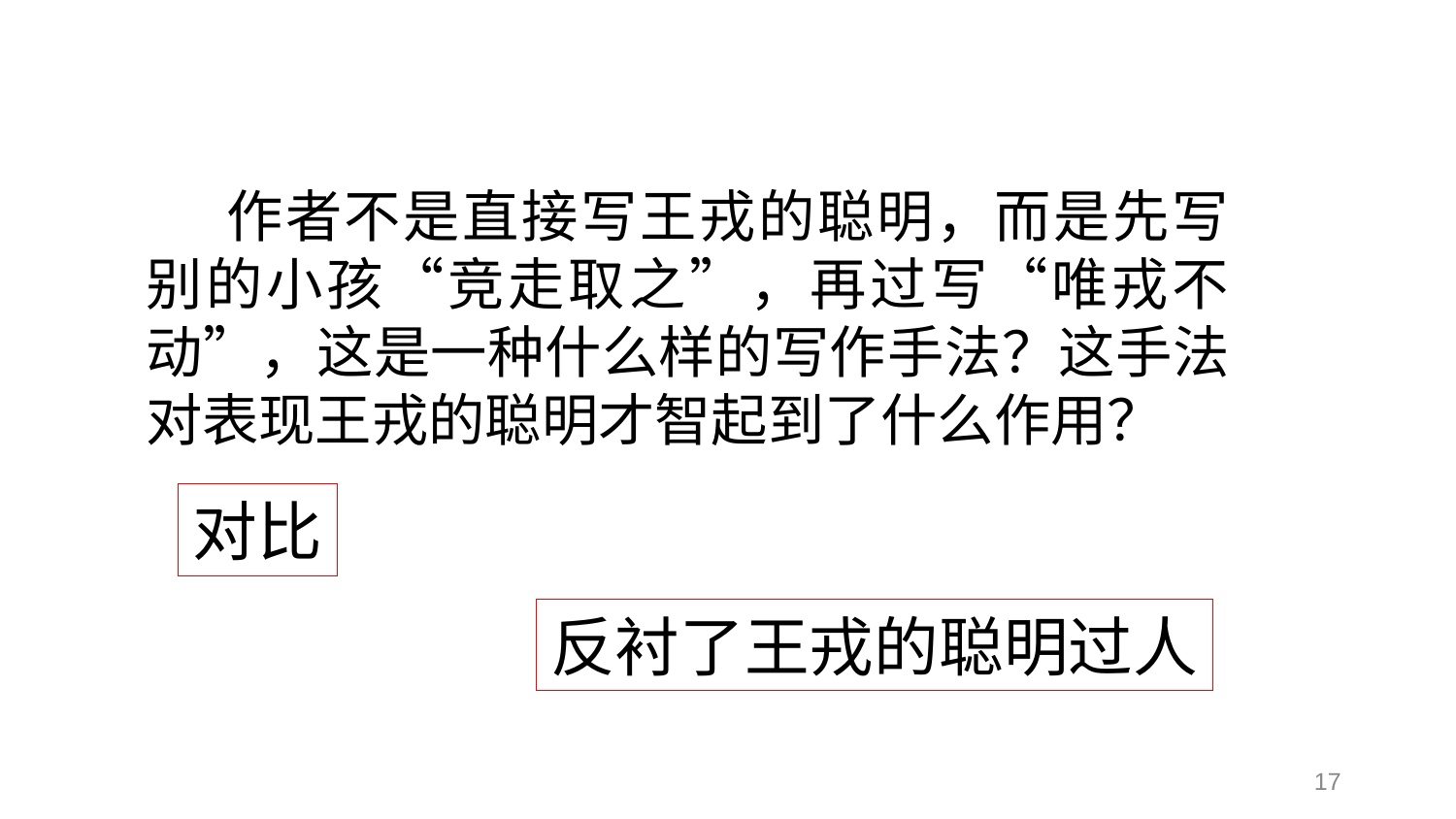

作者不是直接写王戎的聪明，而是先写别的小孩“竞走取之”，再过写“唯戎不动”，这是一种什么样的写作手法？这手法对表现王戎的聪明才智起到了什么作用？
对比
反衬了王戎的聪明过人
17